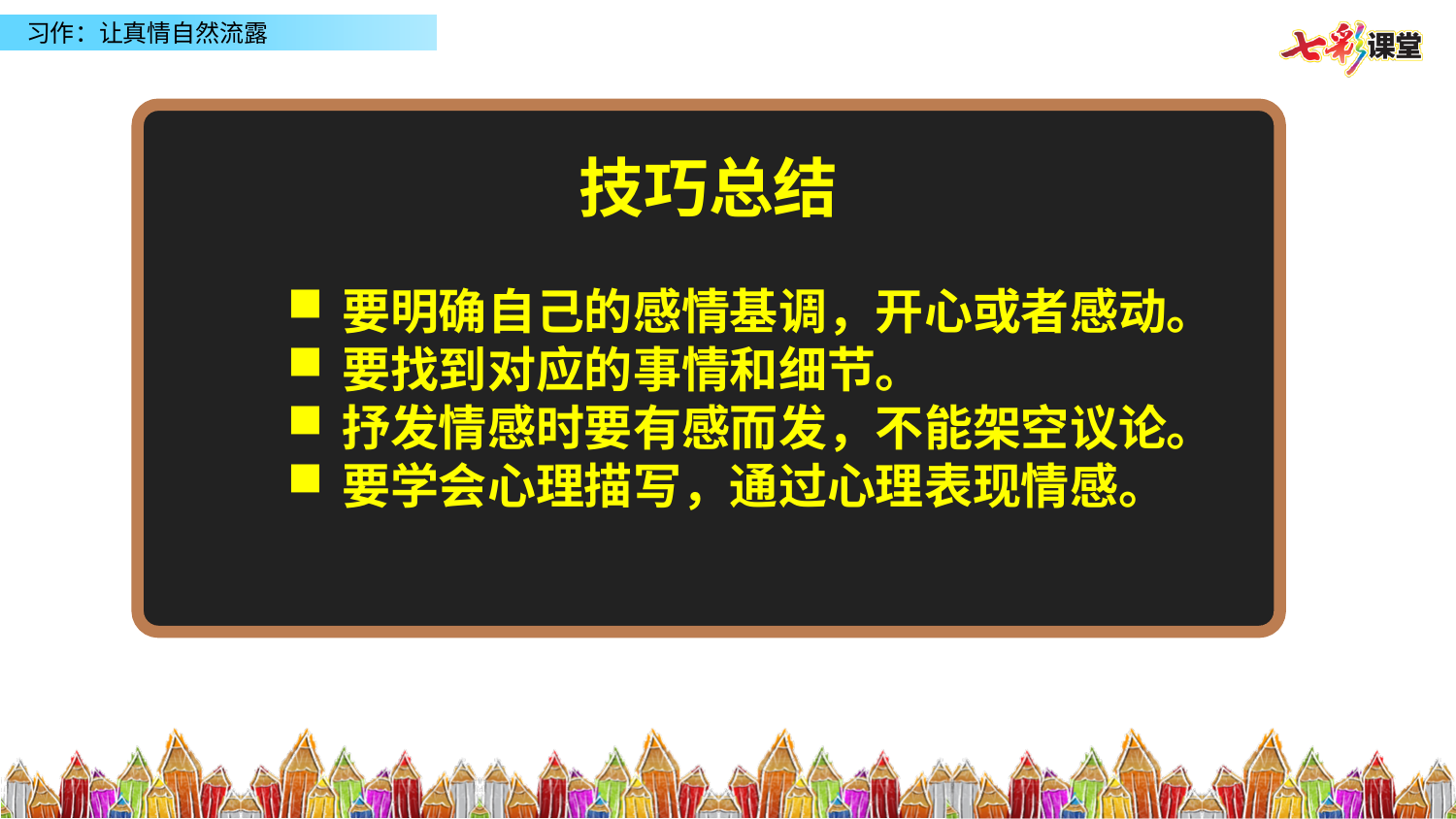

技巧总结
要明确自己的感情基调，开心或者感动。
要找到对应的事情和细节。
抒发情感时要有感而发，不能架空议论。
要学会心理描写，通过心理表现情感。